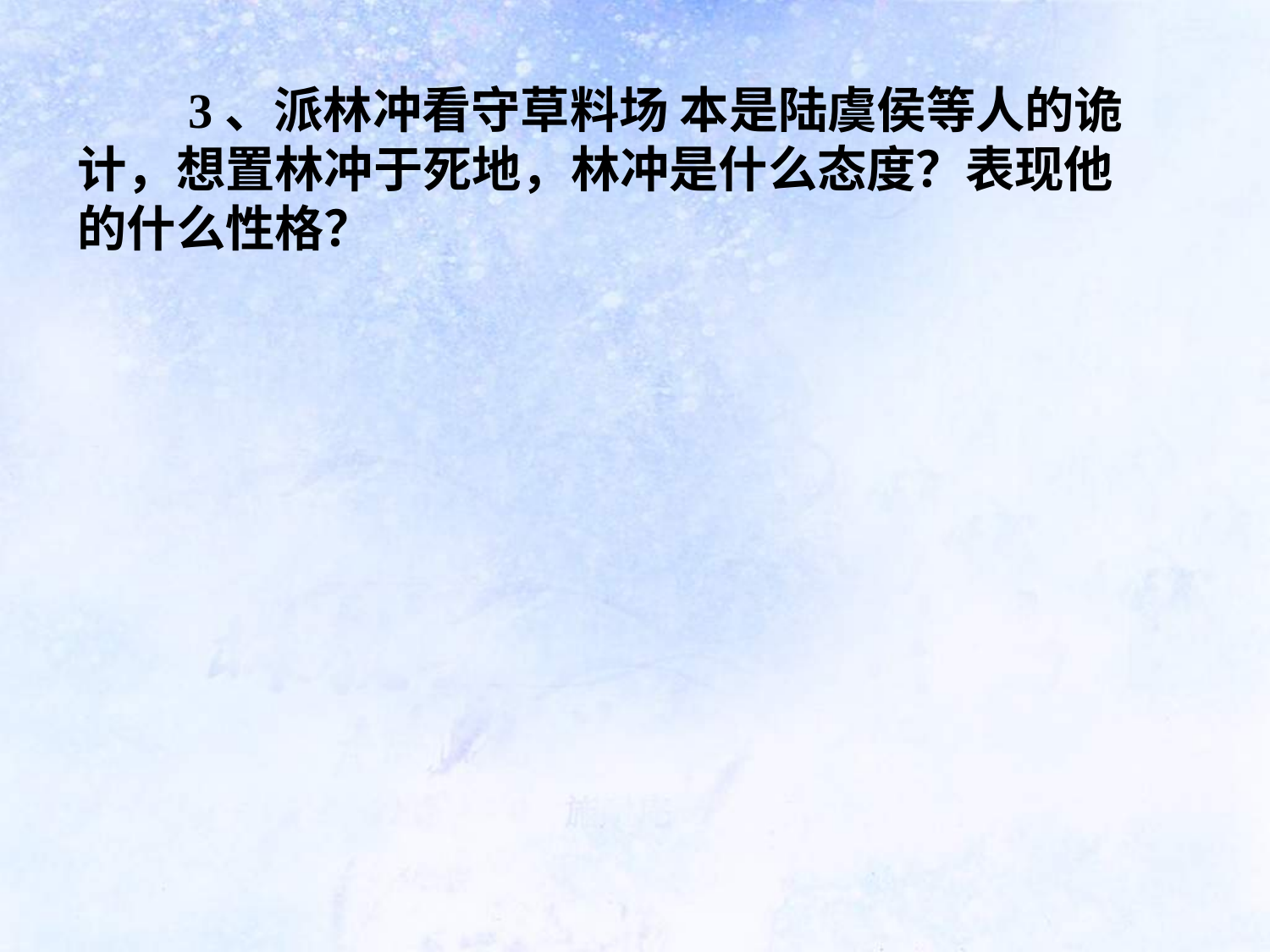

3、派林冲看守草料场 本是陆虞侯等人的诡计，想置林冲于死地，林冲是什么态度？表现他的什么性格？